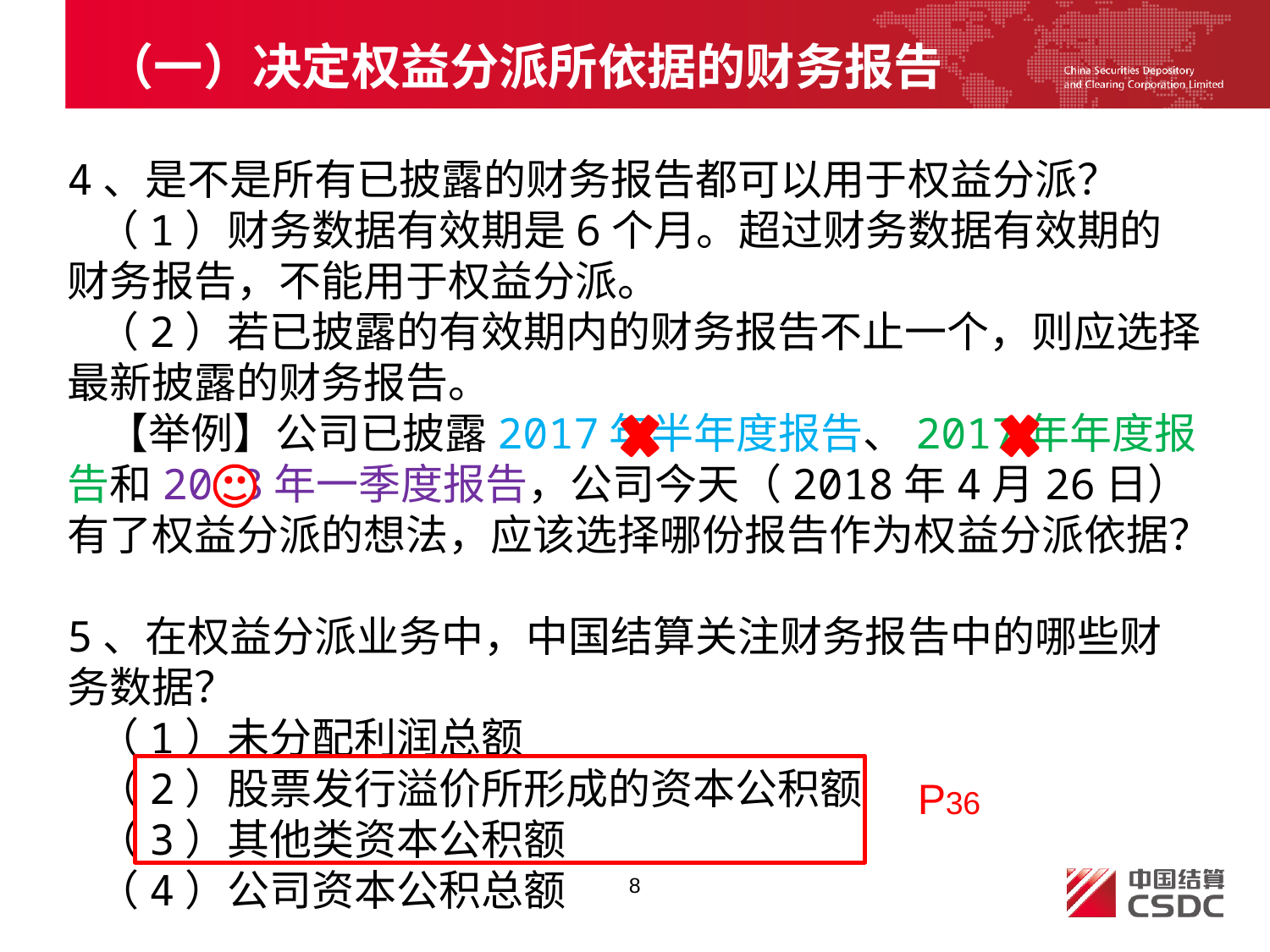

# （一）决定权益分派所依据的财务报告
4、是不是所有已披露的财务报告都可以用于权益分派？
  （1）财务数据有效期是6个月。超过财务数据有效期的财务报告，不能用于权益分派。
  （2）若已披露的有效期内的财务报告不止一个，则应选择最新披露的财务报告。
   【举例】公司已披露2017年半年度报告、2017年年度报告和2018年一季度报告，公司今天（2018年4月26日）有了权益分派的想法，应该选择哪份报告作为权益分派依据？

5、在权益分派业务中，中国结算关注财务报告中的哪些财务数据？
  （1）未分配利润总额
  （2）股票发行溢价所形成的资本公积额
  （3）其他类资本公积额
  （4）公司资本公积总额

P36
8